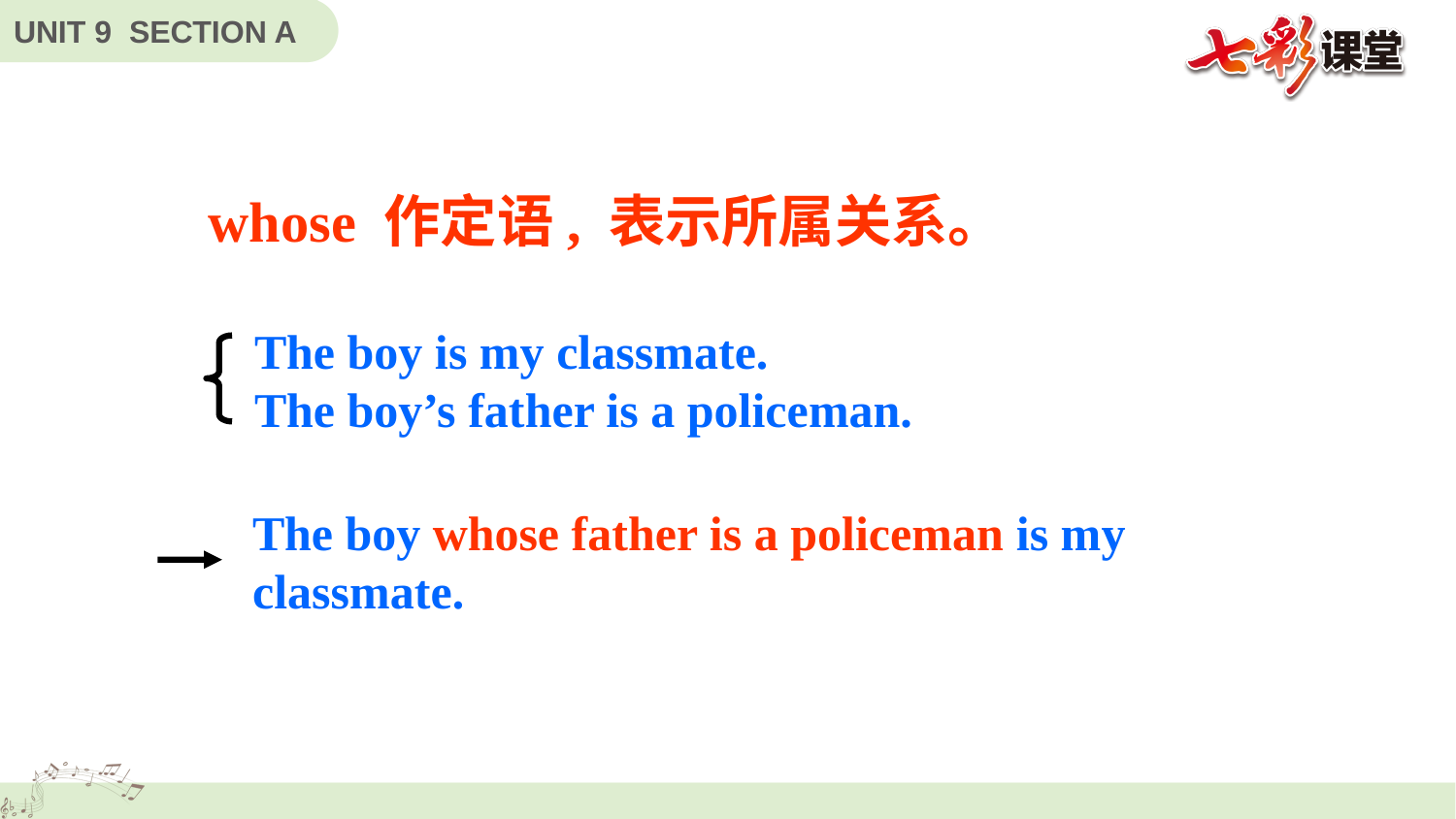

whose 作定语, 表示所属关系。
The boy is my classmate.
The boy’s father is a policeman.

The boy whose father is a policeman is my classmate.